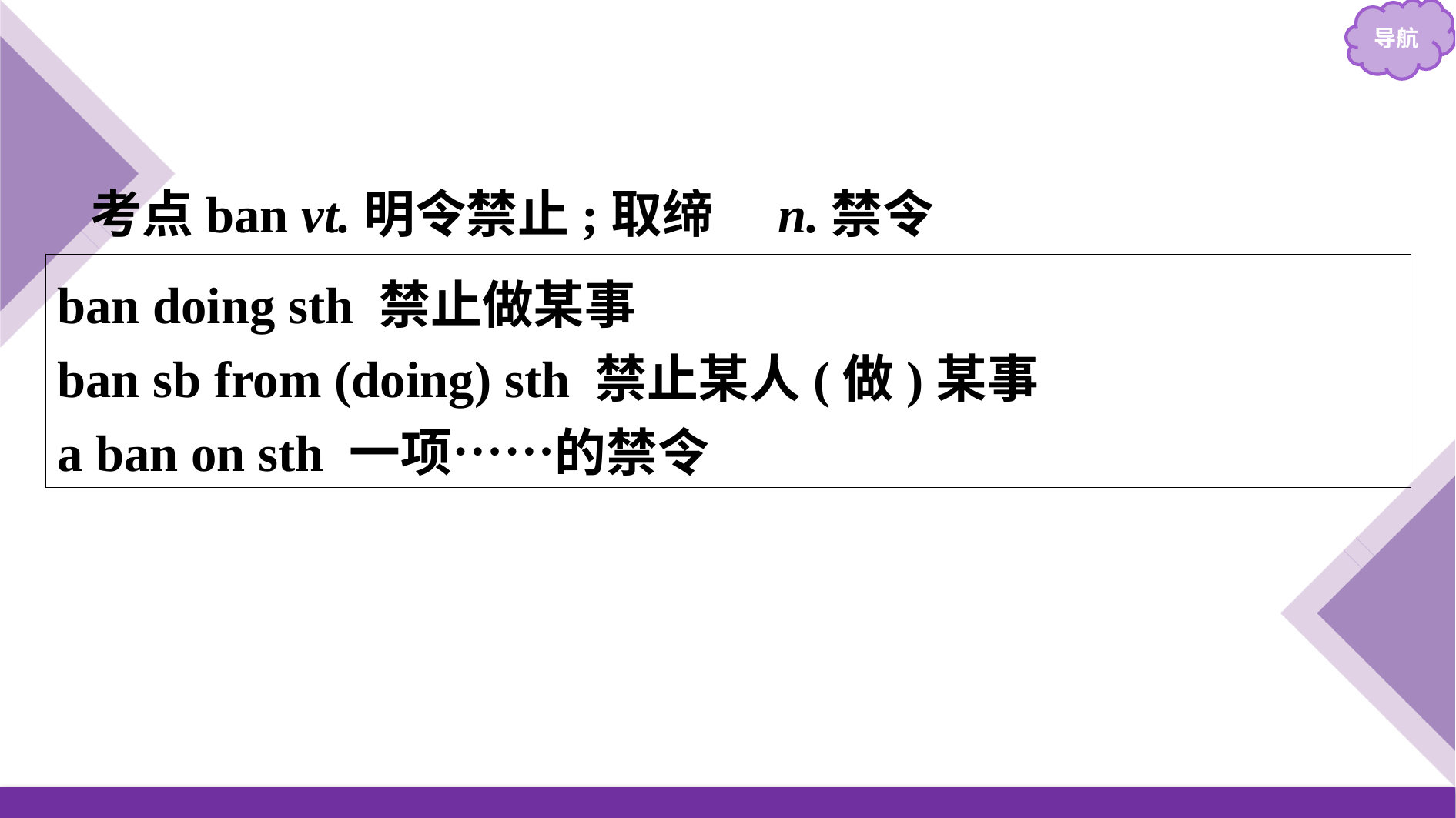

考点ban vt.明令禁止;取缔　n.禁令
ban doing sth 禁止做某事
ban sb from (doing) sth 禁止某人(做)某事
a ban on sth 一项……的禁令